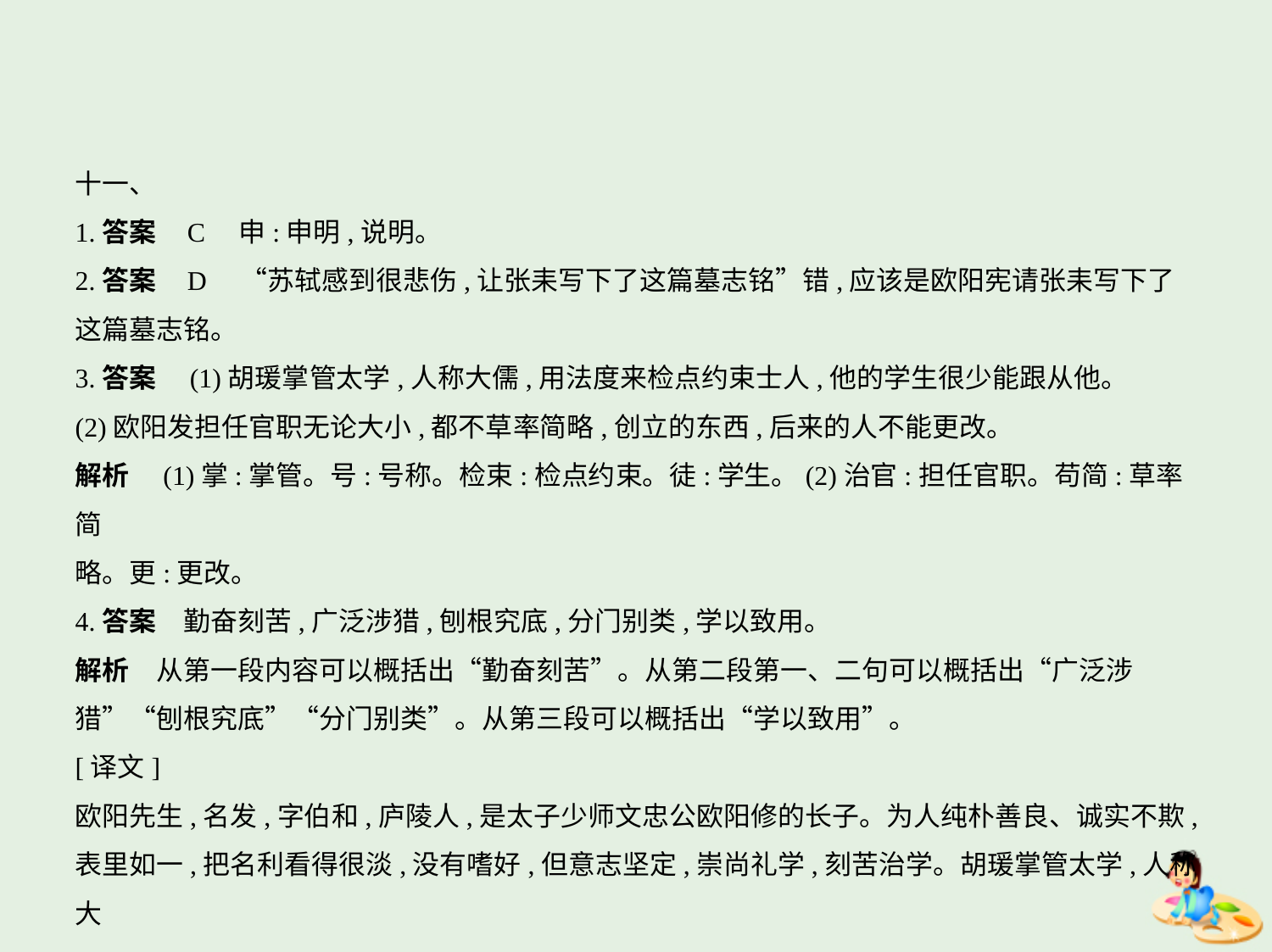

十一、
1.答案    C　申:申明,说明。
2.答案    D　“苏轼感到很悲伤,让张耒写下了这篇墓志铭”错,应该是欧阳宪请张耒写下了
这篇墓志铭。
3.答案　(1)胡瑗掌管太学,人称大儒,用法度来检点约束士人,他的学生很少能跟从他。
(2)欧阳发担任官职无论大小,都不草率简略,创立的东西,后来的人不能更改。
解析　(1)掌:掌管。号:号称。检束:检点约束。徒:学生。(2)治官:担任官职。苟简:草率简
略。更:更改。
4.答案　勤奋刻苦,广泛涉猎,刨根究底,分门别类,学以致用。
解析　从第一段内容可以概括出“勤奋刻苦”。从第二段第一、二句可以概括出“广泛涉
猎”“刨根究底”“分门别类”。从第三段可以概括出“学以致用”。
[译文]
欧阳先生,名发,字伯和,庐陵人,是太子少师文忠公欧阳修的长子。为人纯朴善良、诚实不欺,
表里如一,把名利看得很淡,没有嗜好,但意志坚定,崇尚礼学,刻苦治学。胡瑗掌管太学,人称大